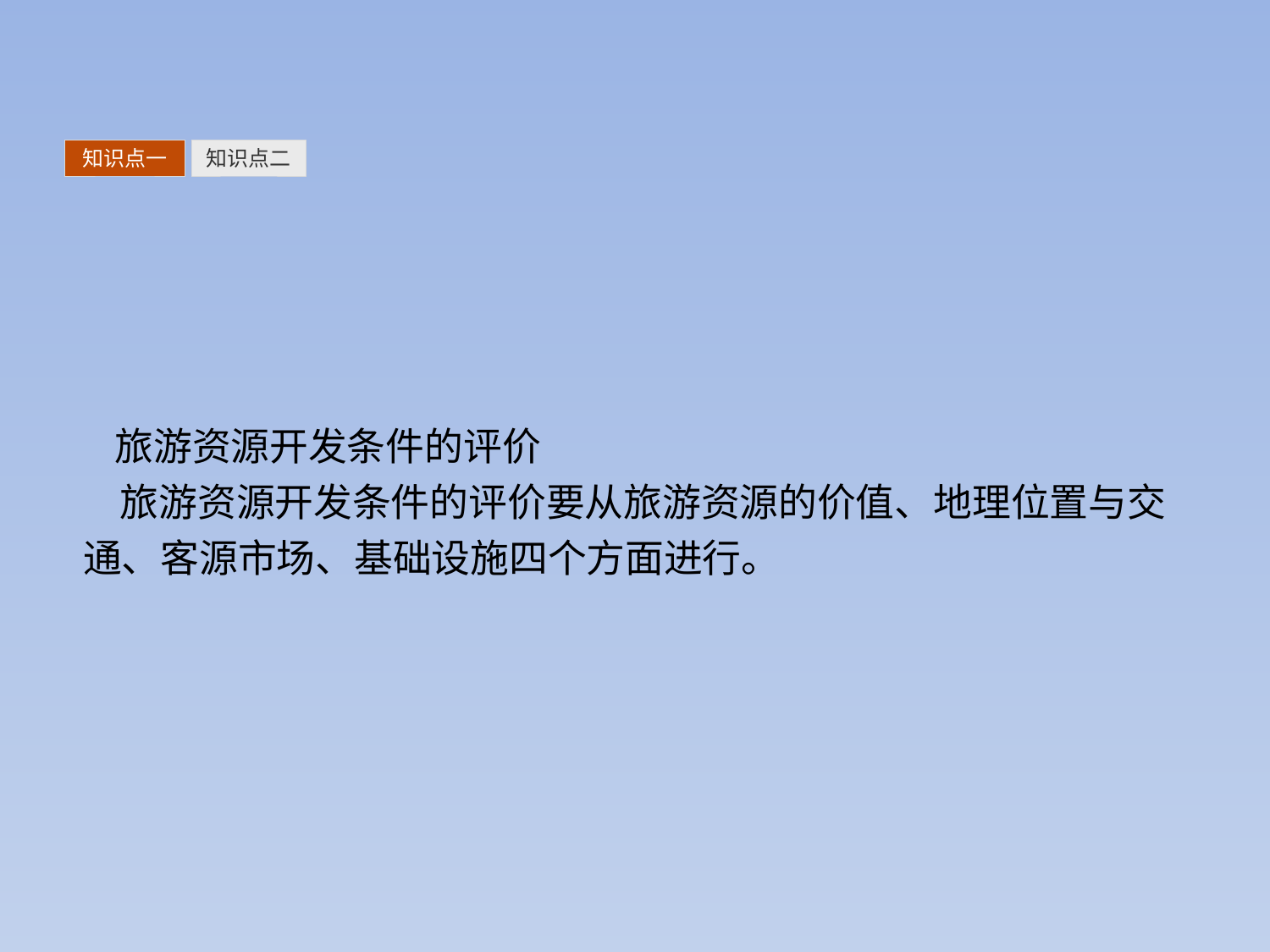

知识点一
知识点二
旅游资源开发条件的评价
旅游资源开发条件的评价要从旅游资源的价值、地理位置与交通、客源市场、基础设施四个方面进行。